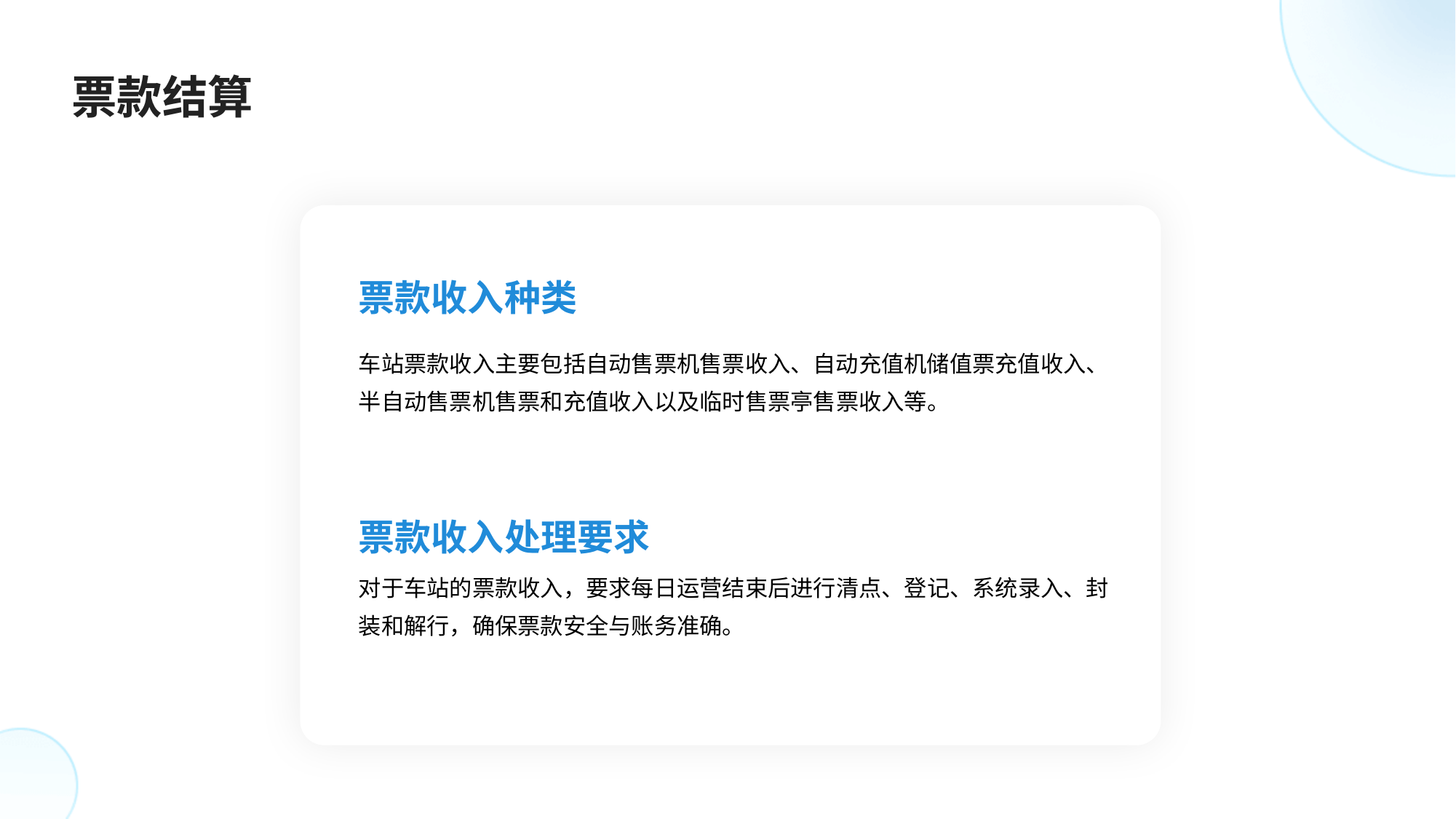

票款结算

票款收入种类
车站票款收入主要包括自动售票机售票收入、自动充值机储值票充值收入、半自动售票机售票和充值收入以及临时售票亭售票收入等。
票款收入处理要求
对于车站的票款收入，要求每日运营结束后进行清点、登记、系统录入、封装和解行，确保票款安全与账务准确。